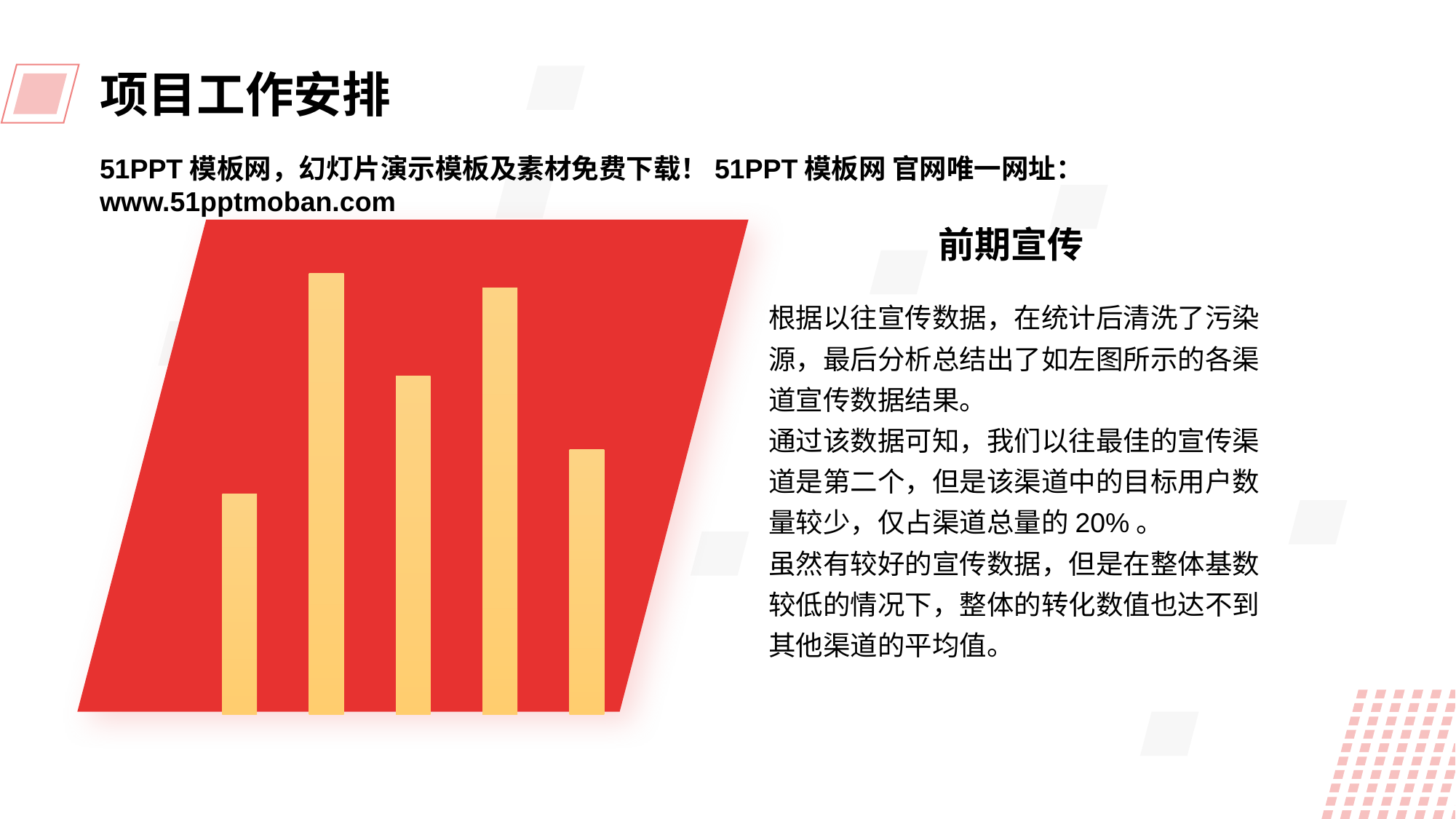

项目工作安排

51PPT模板网，幻灯片演示模板及素材免费下载！51PPT模板网 官网唯一网址：www.51pptmoban.com

### Chart

| Category | 列2 |
|---|---|
| 1 | 15.0 |
| 2 | 30.0 |
| 3 | 23.0 |
| 4 | 29.0 |
| 5 | 18.0 |
前期宣传
根据以往宣传数据，在统计后清洗了污染源，最后分析总结出了如左图所示的各渠道宣传数据结果。
通过该数据可知，我们以往最佳的宣传渠道是第二个，但是该渠道中的目标用户数量较少，仅占渠道总量的20%。
虽然有较好的宣传数据，但是在整体基数较低的情况下，整体的转化数值也达不到其他渠道的平均值。